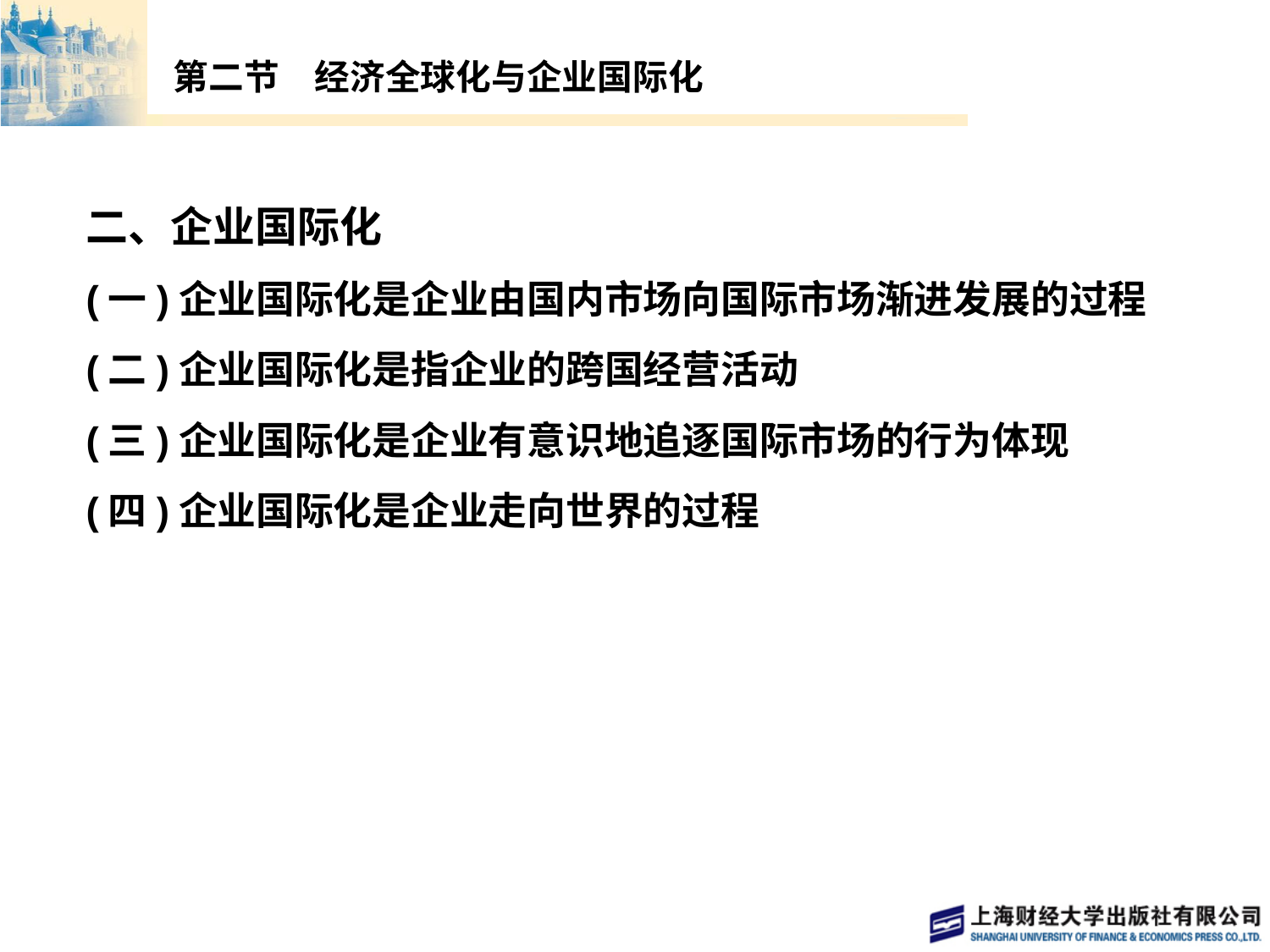

# 第二节　经济全球化与企业国际化
二、企业国际化
(一)企业国际化是企业由国内市场向国际市场渐进发展的过程
(二)企业国际化是指企业的跨国经营活动
(三)企业国际化是企业有意识地追逐国际市场的行为体现
(四)企业国际化是企业走向世界的过程